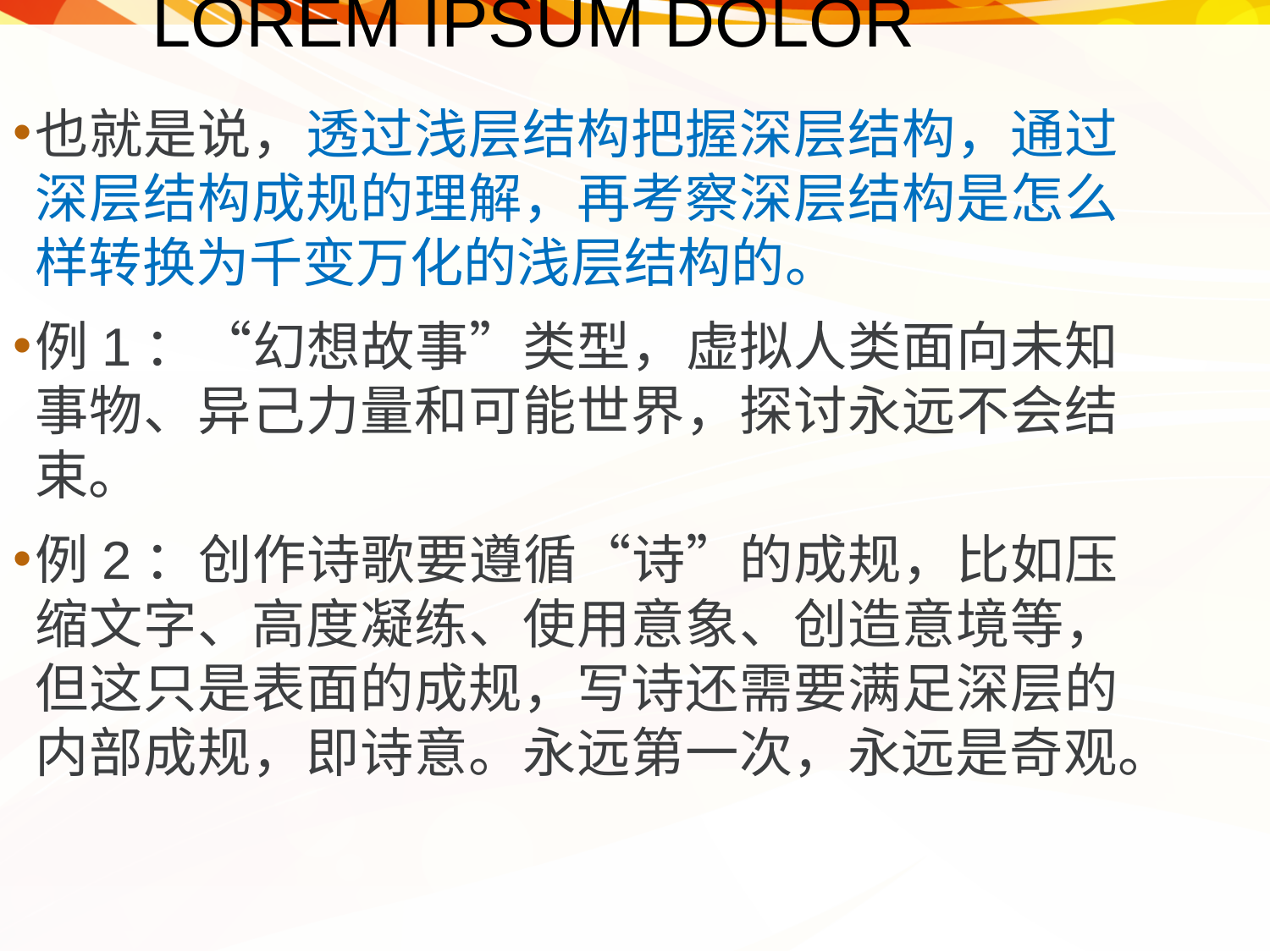

LOREM IPSUM DOLOR
也就是说，透过浅层结构把握深层结构，通过深层结构成规的理解，再考察深层结构是怎么样转换为千变万化的浅层结构的。
例1：“幻想故事”类型，虚拟人类面向未知事物、异己力量和可能世界，探讨永远不会结束。
例2：创作诗歌要遵循“诗”的成规，比如压缩文字、高度凝练、使用意象、创造意境等，但这只是表面的成规，写诗还需要满足深层的内部成规，即诗意。永远第一次，永远是奇观。